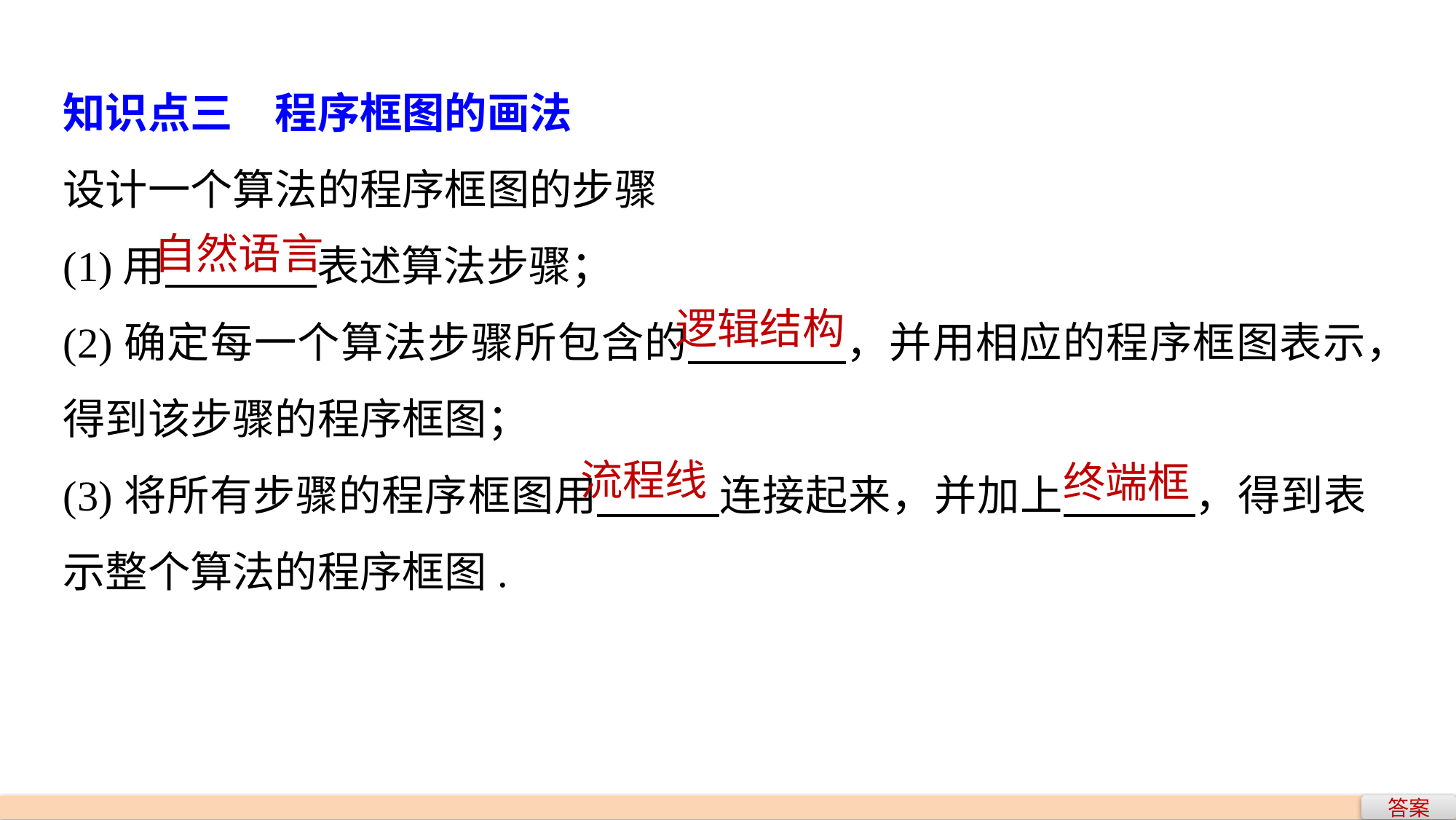

知识点三　程序框图的画法
设计一个算法的程序框图的步骤
(1)用                表述算法步骤；
(2)确定每一个算法步骤所包含的               ，并用相应的程序框图表示，得到该步骤的程序框图；
(3)将所有步骤的程序框图用            连接起来，并加上             ，得到表示整个算法的程序框图.
自然语言
逻辑结构
流程线
终端框
答案